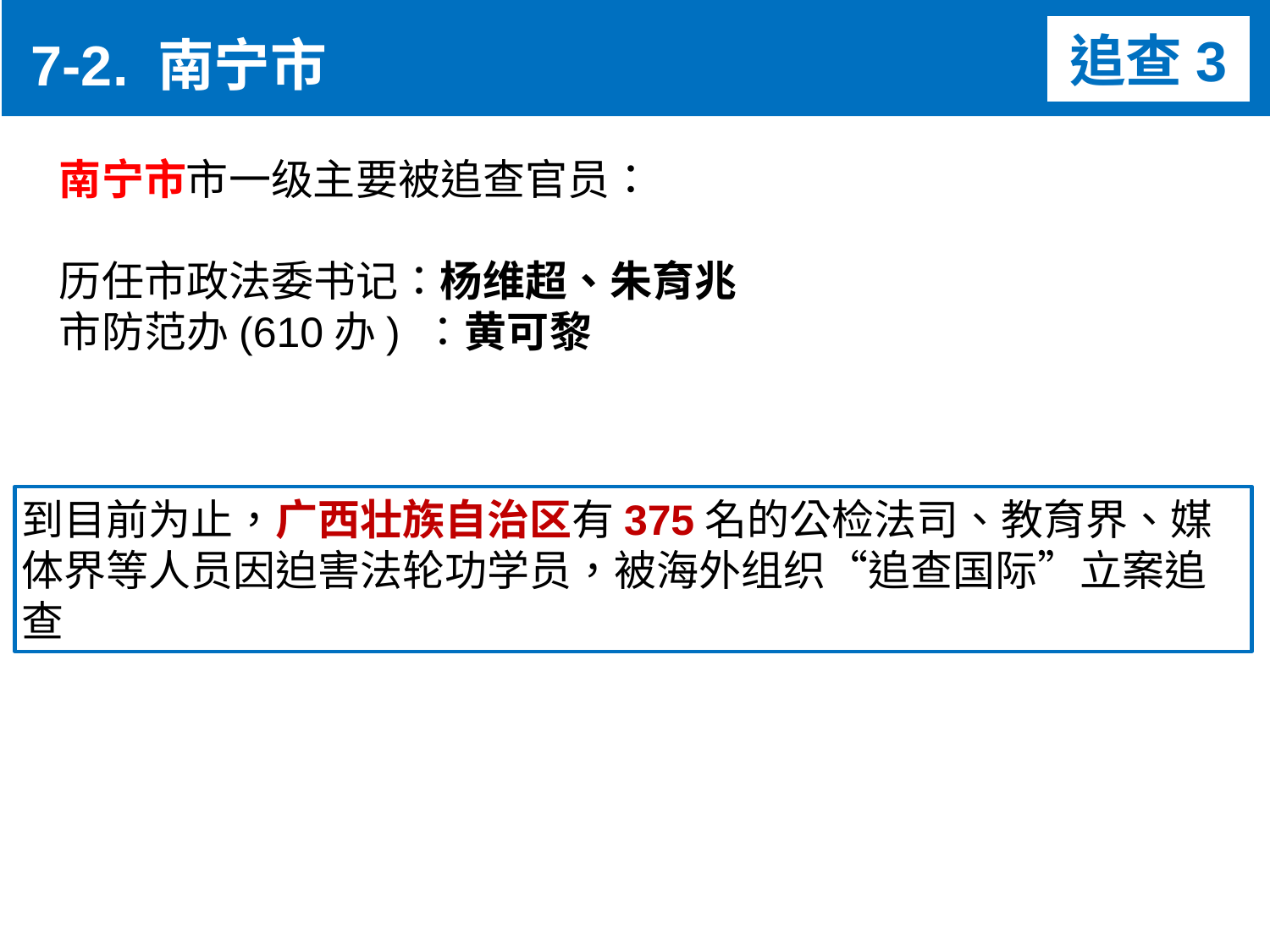

7-2. 南宁市
追查3
南宁市市一级主要被追查官员：

历任市政法委书记：杨维超、朱育兆
市防范办(610办) ：黄可黎

到目前为止，广西壮族自治区有375名的公检法司、教育界、媒体界等人员因迫害法轮功学员，被海外组织“追查国际”立案追查